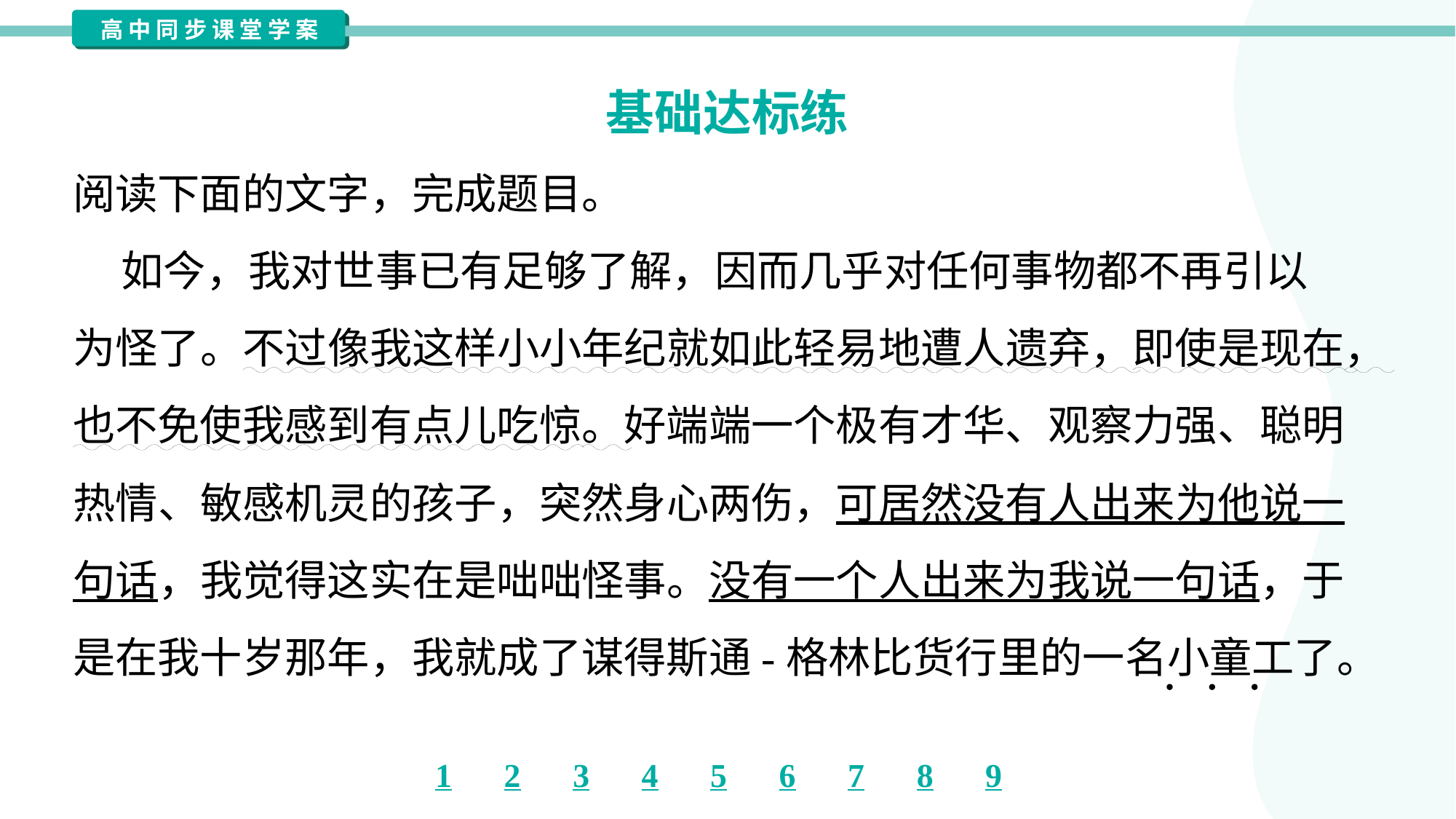

基础达标练
阅读下面的文字，完成题目。
    如今，我对世事已有足够了解，因而几乎对任何事物都不再引以
为怪了。不过像我这样小小年纪就如此轻易地遭人遗弃，即使是现在，
也不免使我感到有点儿吃惊。好端端一个极有才华、观察力强、聪明
热情、敏感机灵的孩子，突然身心两伤，可居然没有人出来为他说一
句话，我觉得这实在是咄咄怪事。没有一个人出来为我说一句话，于
是在我十岁那年，我就成了谋得斯通-格林比货行里的一名小童工了。